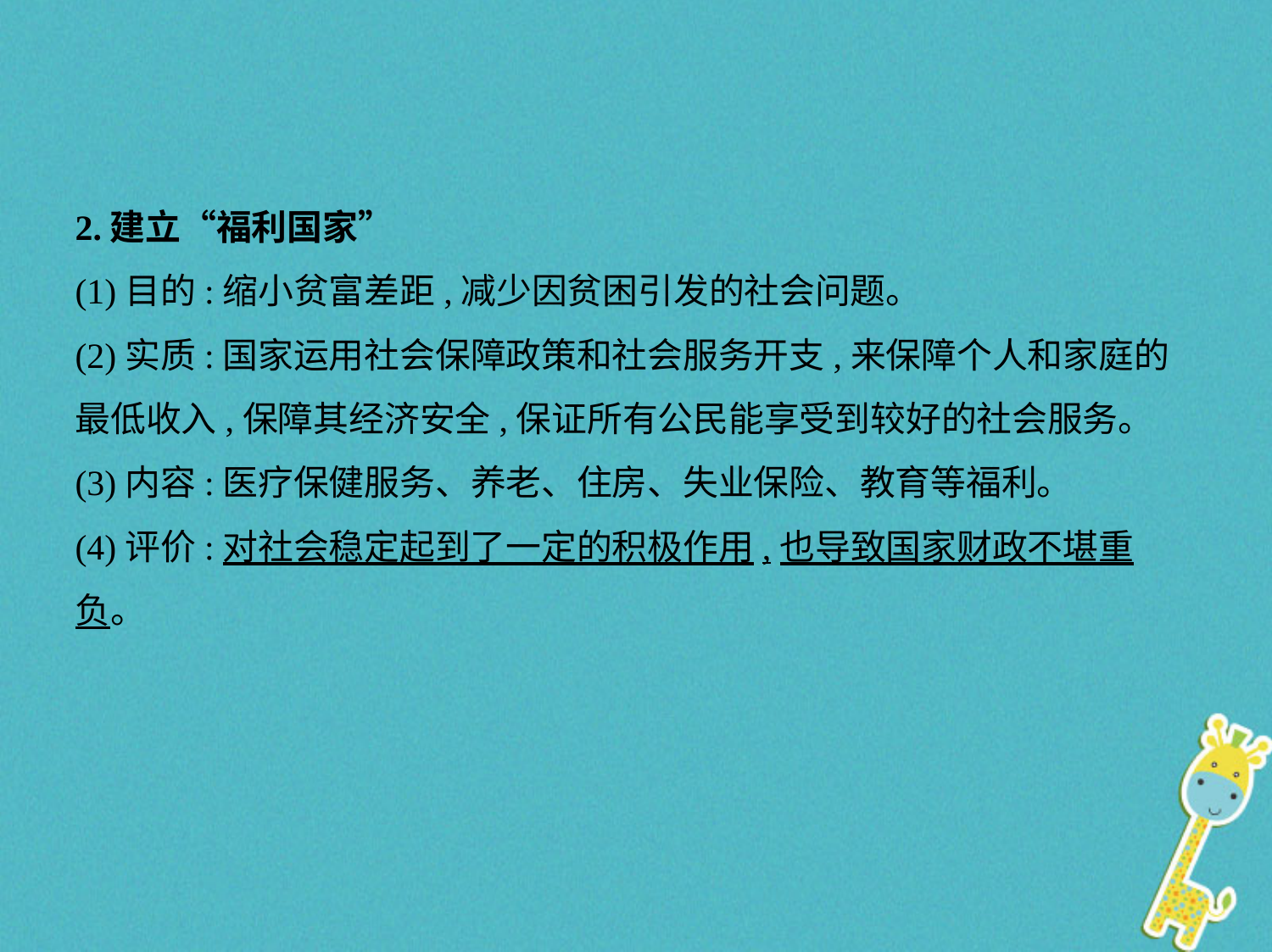

2.建立“福利国家”
(1)目的:缩小贫富差距,减少因贫困引发的社会问题。
(2)实质:国家运用社会保障政策和社会服务开支,来保障个人和家庭的
最低收入,保障其经济安全,保证所有公民能享受到较好的社会服务。
(3)内容:医疗保健服务、养老、住房、失业保险、教育等福利。
(4)评价:对社会稳定起到了一定的积极作用,也导致国家财政不堪重
负。